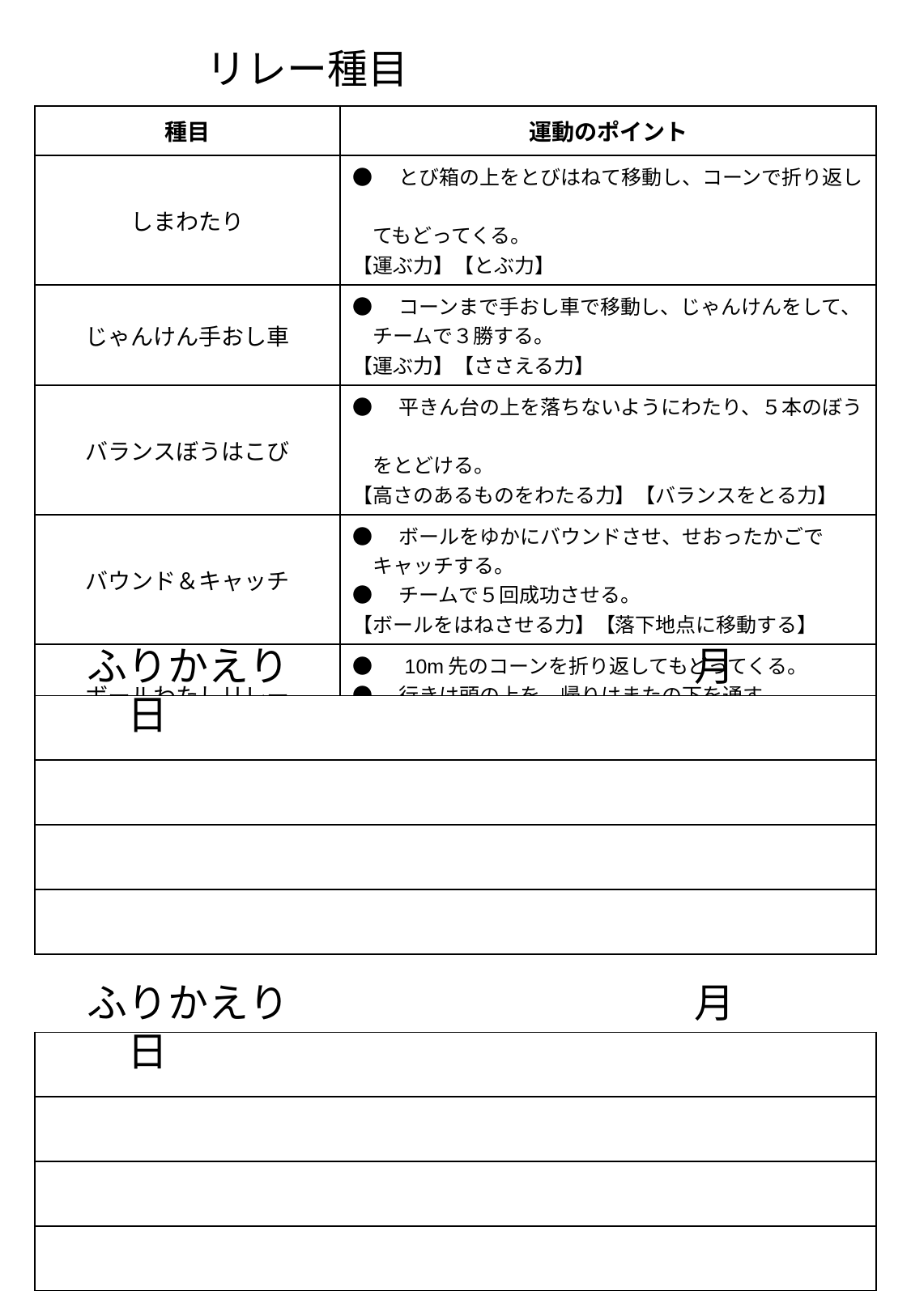

リレー種目
| 種目 | 運動のポイント |
| --- | --- |
| しまわたり | ●　とび箱の上をとびはねて移動し、コーンで折り返し　 　てもどってくる。 【運ぶ力】【とぶ力】 |
| じゃんけん手おし車 | ●　コーンまで手おし車で移動し、じゃんけんをして、 　チームで３勝する。 【運ぶ力】【ささえる力】 |
| バランスぼうはこび | ●　平きん台の上を落ちないようにわたり、５本のぼう　 　をとどける。 【高さのあるものをわたる力】【バランスをとる力】 |
| バウンド＆キャッチ | ●　ボールをゆかにバウンドさせ、せおったかごで 　キャッチする。 ●　チームで５回成功させる。 【ボールをはねさせる力】【落下地点に移動する】 |
| ボールわたしリレー | ●　10m先のコーンを折り返してもどってくる。 ●　行きは頭の上を、帰りはまたの下を通す。 【ボールをあやつる力】【思った通りに体を動かす力】 |
　ふりかえり　　　　　　　　　　月　　　　日
|  |
| --- |
|  |
|  |
|  |
　ふりかえり　　　　　　　　　　月　　　　日
|  |
| --- |
|  |
|  |
|  |